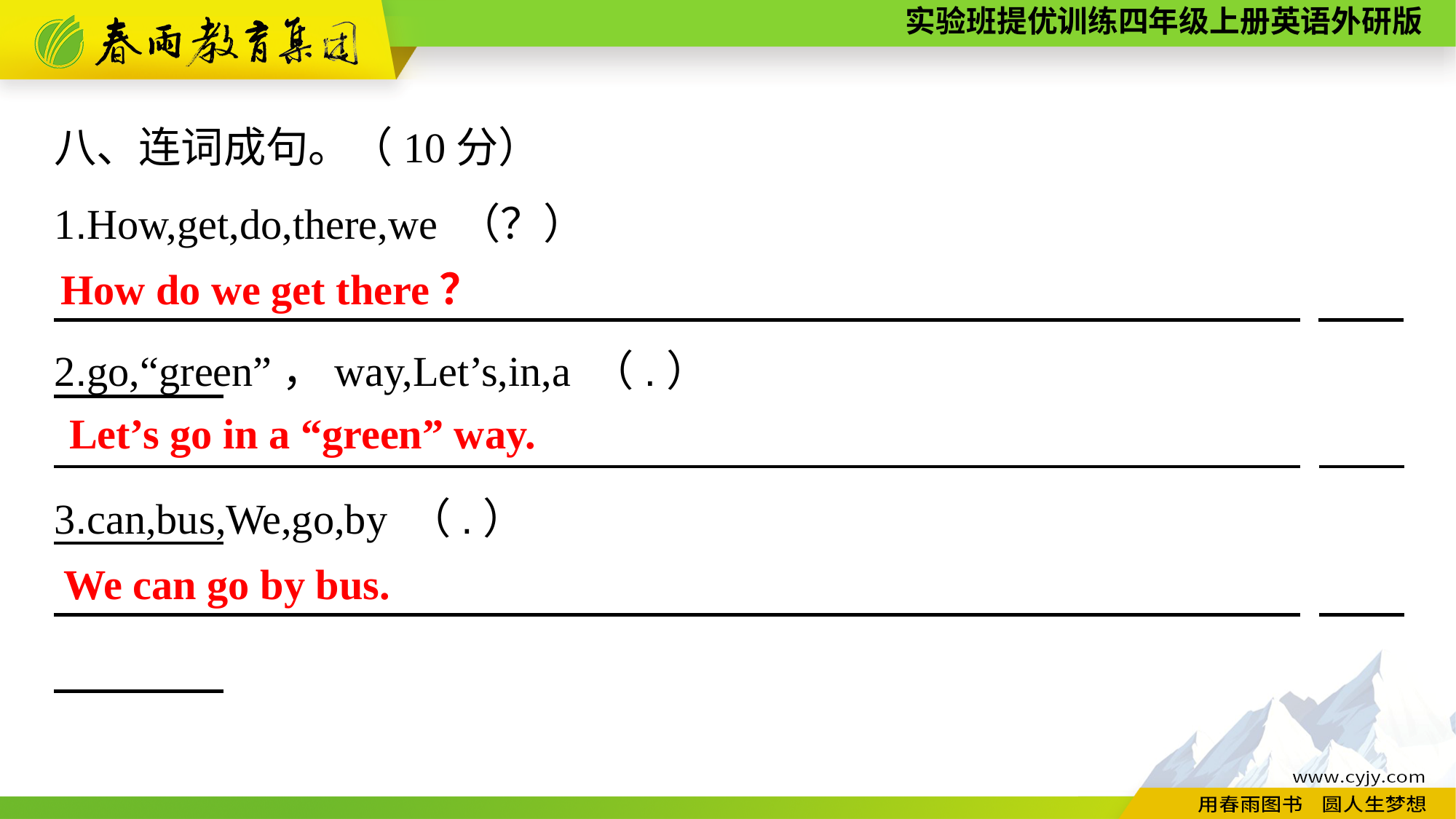

八、连词成句。（10分）
1.How,get,do,there,we （？）
　　                                                                                                      　　　　.

How do we get there？
2.go,“green”，way,Let’s,in,a （.）
　　                                                                                                      　　　　.
Let’s go in a “green” way.
3.can,bus,We,go,by （.）
　　                                                                                                      　　　　.
We can go by bus.